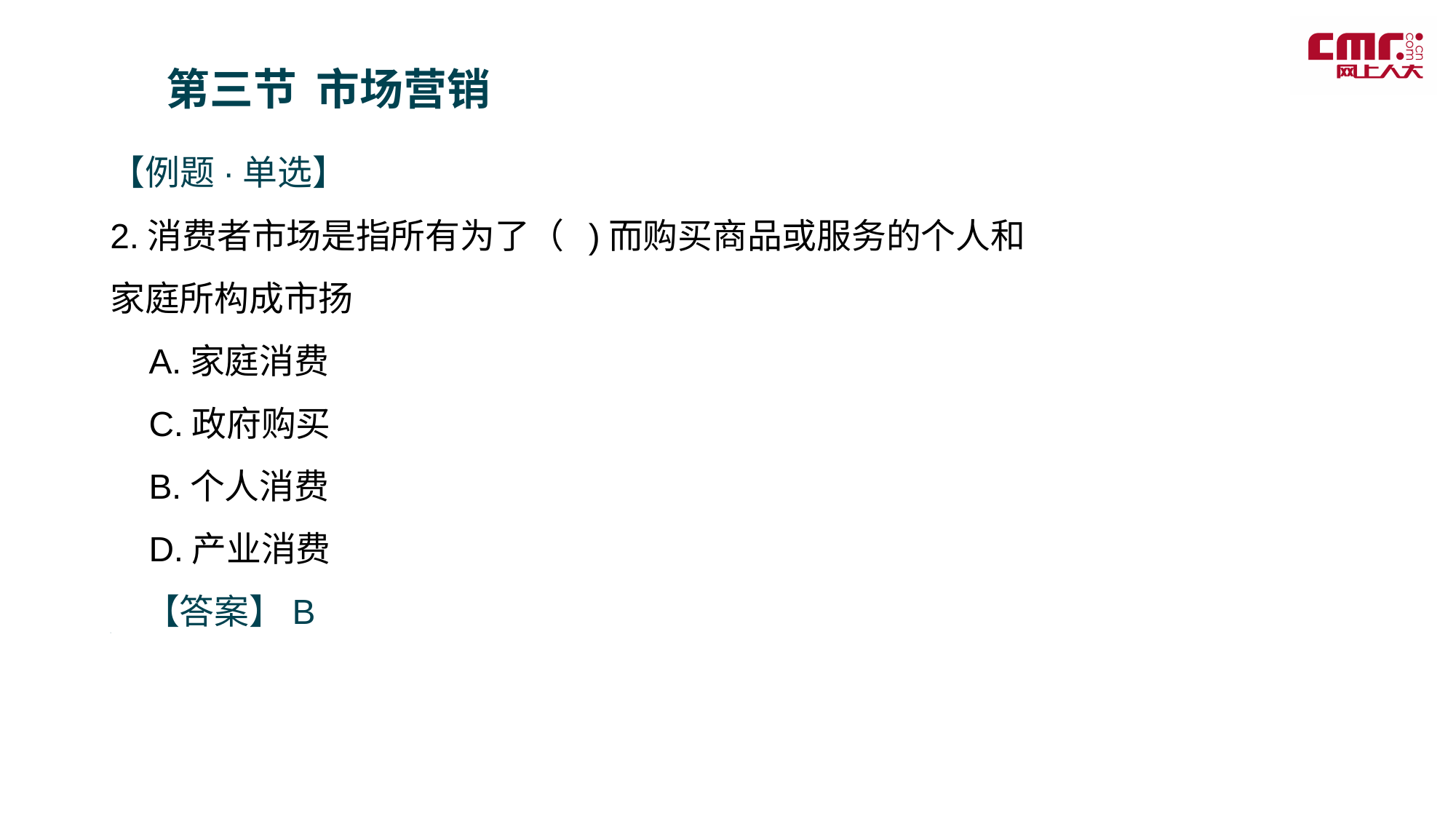

第三节  市场营销
【例题·单选】
2.消费者市场是指所有为了（  )而购买商品或服务的个人和家庭所构成市扬
    A.家庭消费
    C.政府购买
    B.个人消费
    D.产业消费
　【答案】B
＝